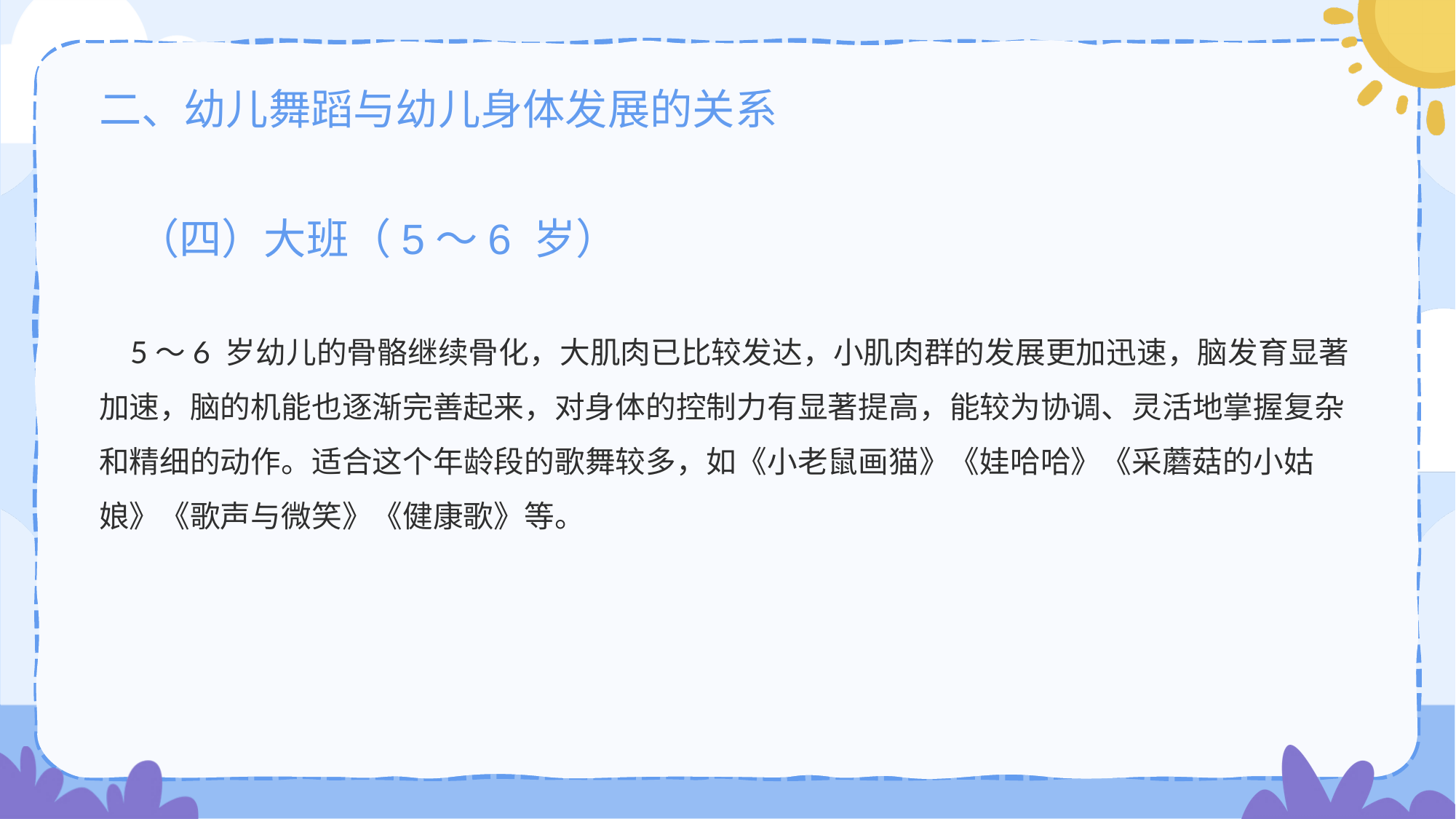

二、幼儿舞蹈与幼儿身体发展的关系
（四）大班（5～6 岁）
    5～6 岁幼儿的骨骼继续骨化，大肌肉已比较发达，小肌肉群的发展更加迅速，脑发育显著加速，脑的机能也逐渐完善起来，对身体的控制力有显著提高，能较为协调、灵活地掌握复杂和精细的动作。适合这个年龄段的歌舞较多，如《小老鼠画猫》《娃哈哈》《采蘑菇的小姑娘》《歌声与微笑》《健康歌》等。